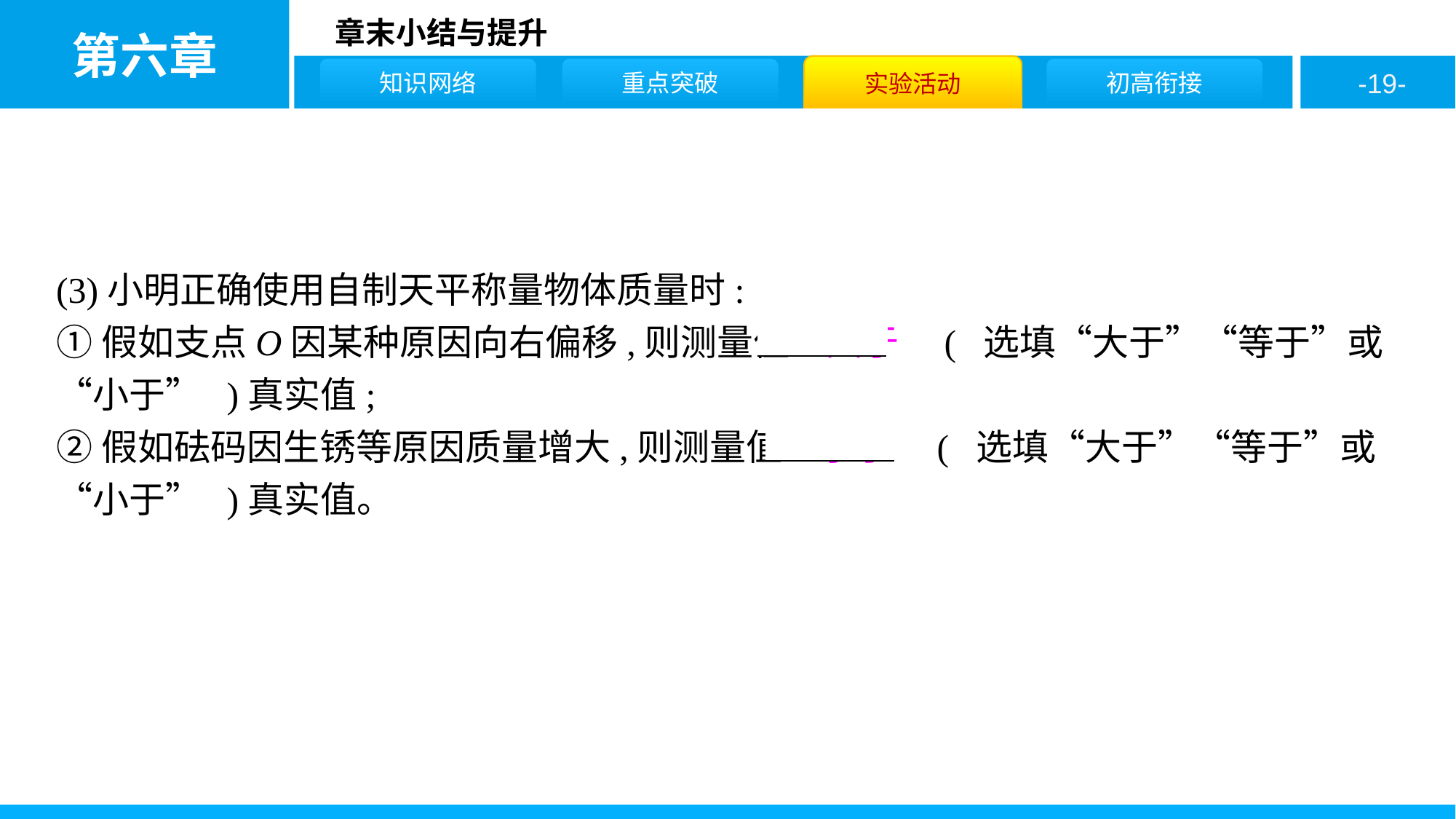

(3)小明正确使用自制天平称量物体质量时:
①假如支点O因某种原因向右偏移,则测量值　大于　(  选填“大于”“等于”或“小于”  )真实值;
②假如砝码因生锈等原因质量增大,则测量值　小于　(  选填“大于”“等于”或“小于”  )真实值。